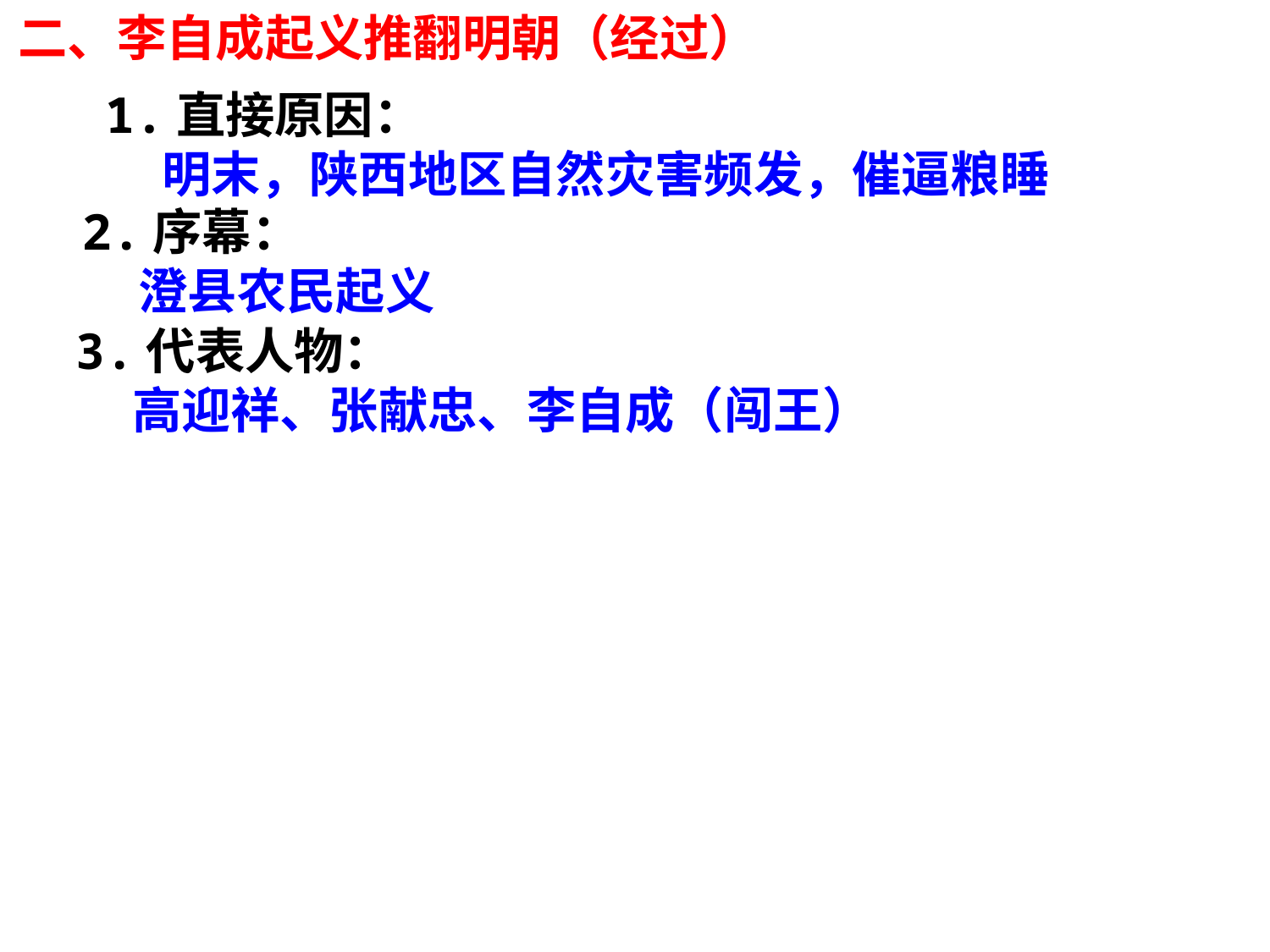

二、李自成起义推翻明朝（经过）
1.直接原因：
    明末，陕西地区自然灾害频发，催逼粮睡
2.序幕：
    澄县农民起义
3.代表人物：
    高迎祥、张献忠、李自成（闯王）